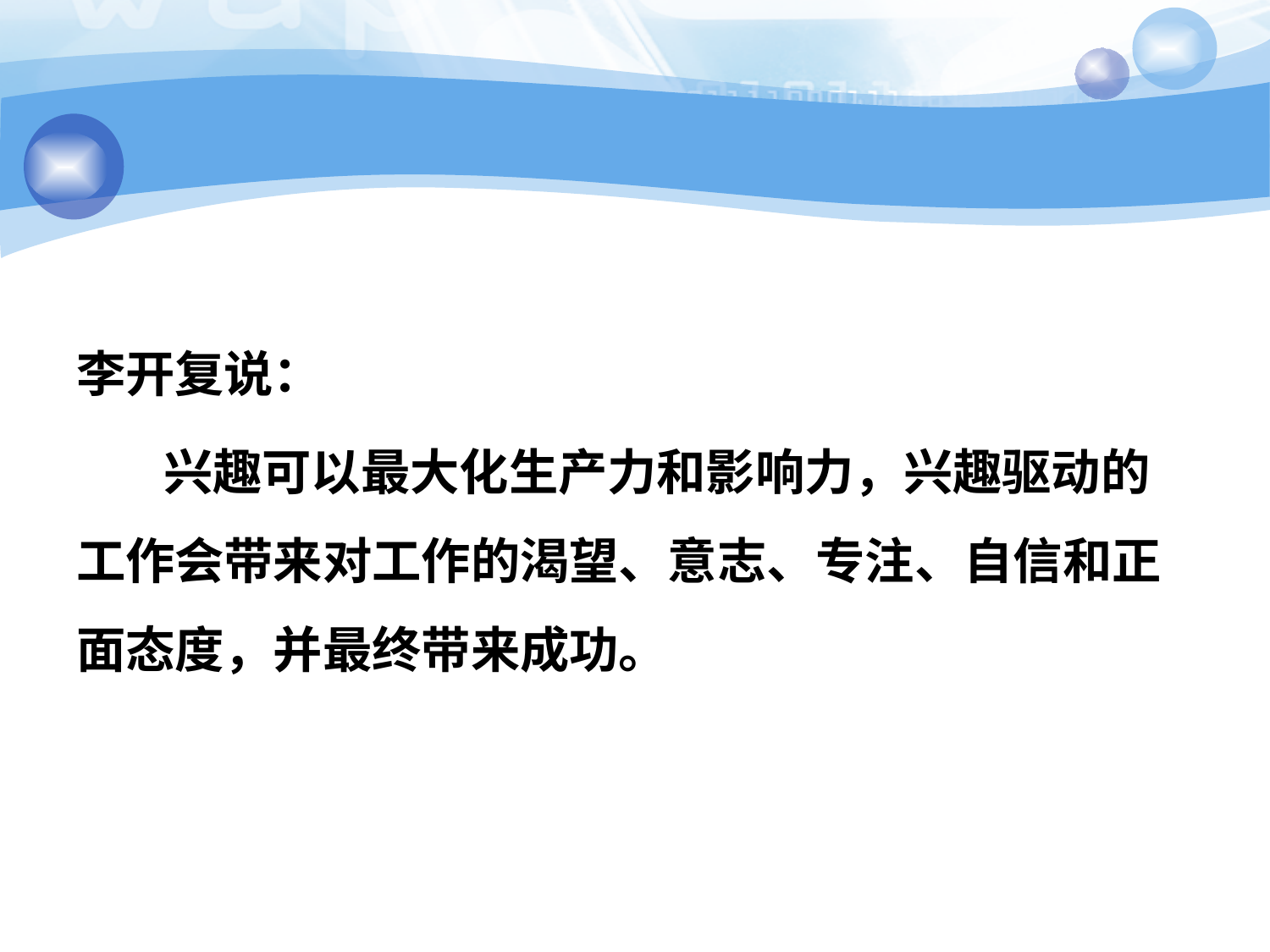

李开复说：
兴趣可以最大化生产力和影响力，兴趣驱动的工作会带来对工作的渴望、意志、专注、自信和正面态度，并最终带来成功。